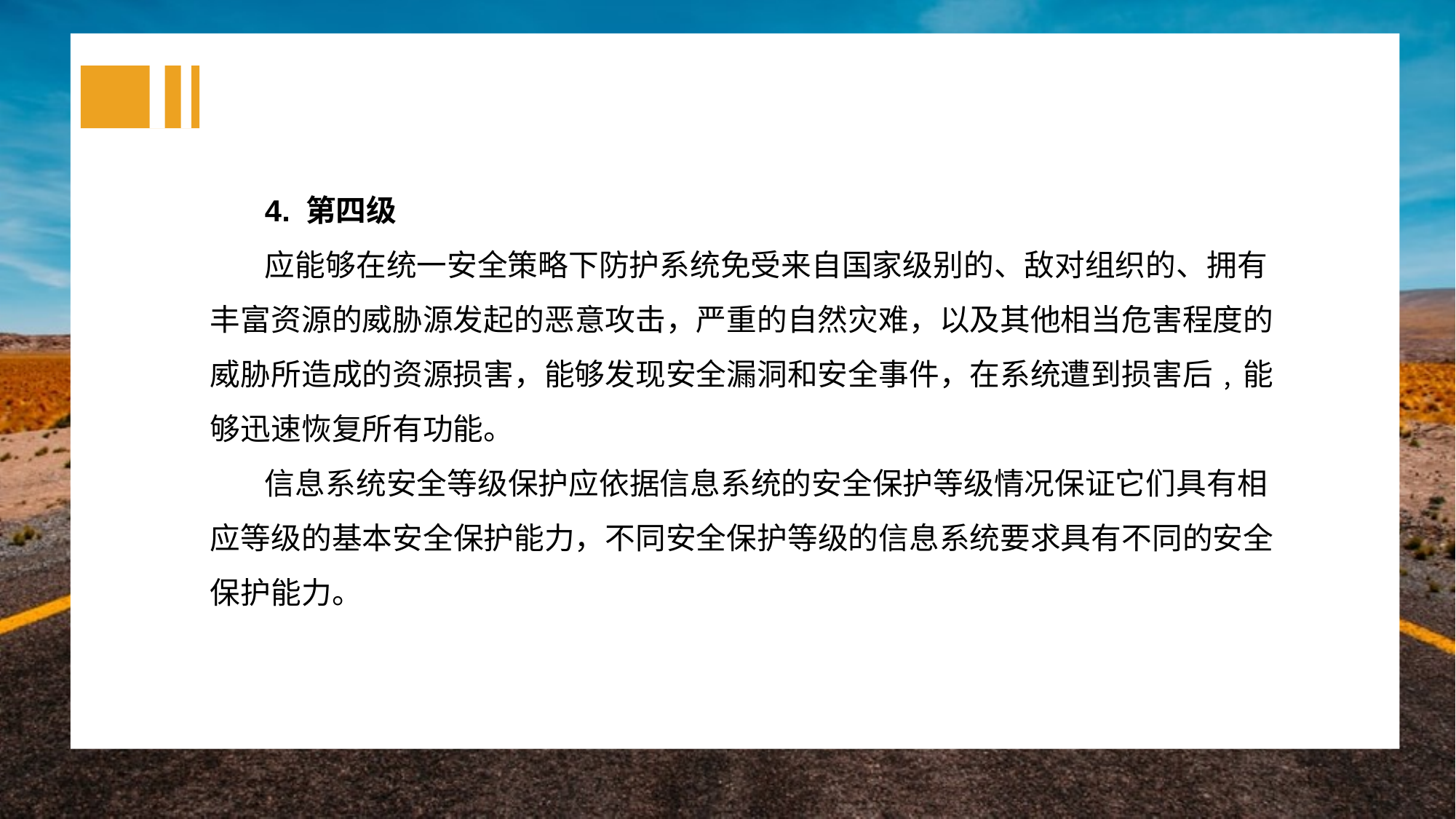

4. 第四级
应能够在统一安全策略下防护系统免受来自国家级别的、敌对组织的、拥有丰富资源的威胁源发起的恶意攻击，严重的自然灾难，以及其他相当危害程度的威胁所造成的资源损害，能够发现安全漏洞和安全事件，在系统遭到损害后﹐能够迅速恢复所有功能。
信息系统安全等级保护应依据信息系统的安全保护等级情况保证它们具有相应等级的基本安全保护能力，不同安全保护等级的信息系统要求具有不同的安全保护能力。